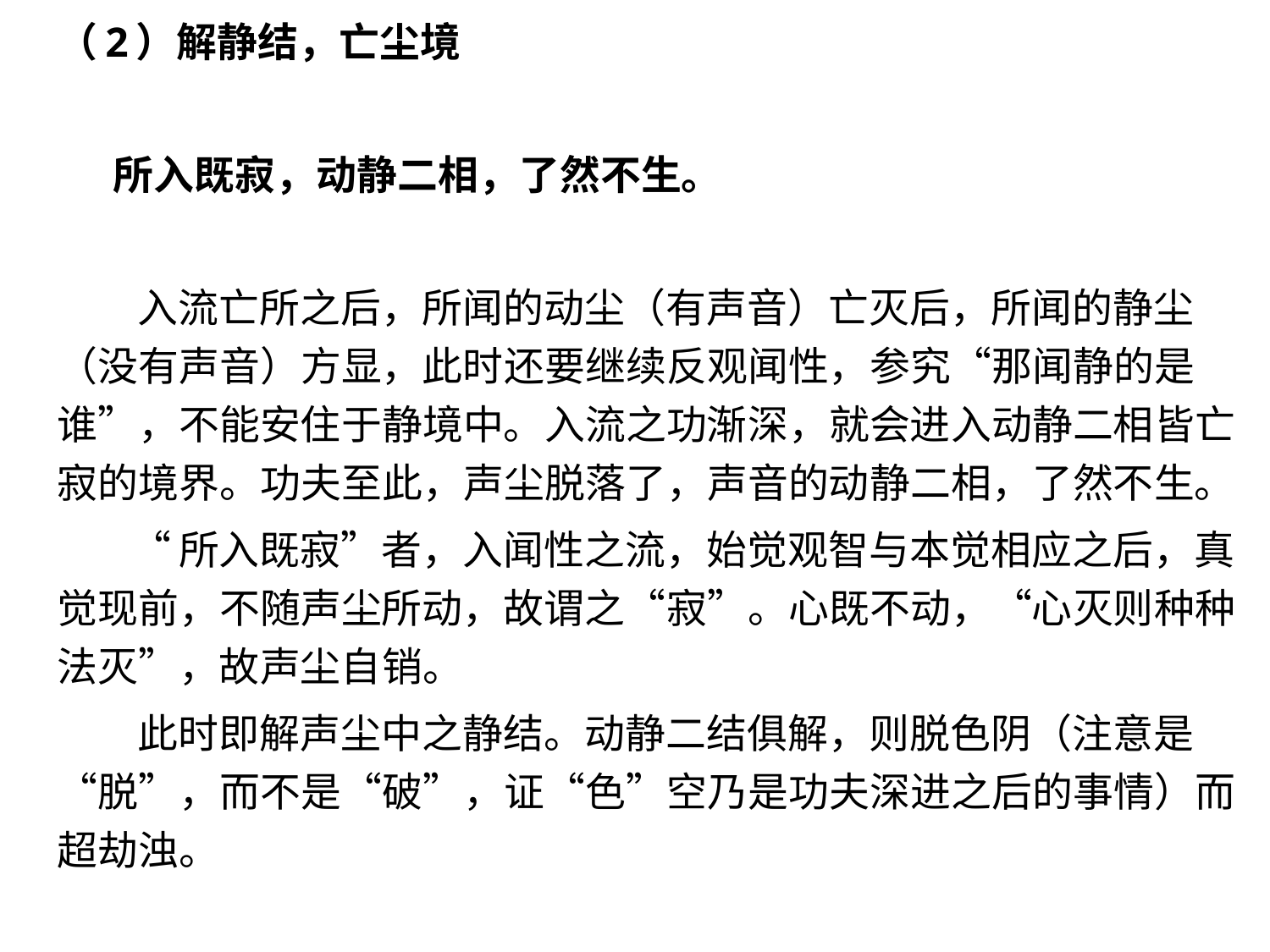

（2）解静结，亡尘境

          所入既寂，动静二相，了然不生。

             入流亡所之后，所闻的动尘（有声音）亡灭后，所闻的静尘（没有声音）方显，此时还要继续反观闻性，参究“那闻静的是谁”，不能安住于静境中。入流之功渐深，就会进入动静二相皆亡寂的境界。功夫至此，声尘脱落了，声音的动静二相，了然不生。
             “所入既寂”者，入闻性之流，始觉观智与本觉相应之后，真觉现前，不随声尘所动，故谓之“寂”。心既不动，“心灭则种种法灭”，故声尘自销。
             此时即解声尘中之静结。动静二结俱解，则脱色阴（注意是“脱”，而不是“破”，证“色”空乃是功夫深进之后的事情）而超劫浊。